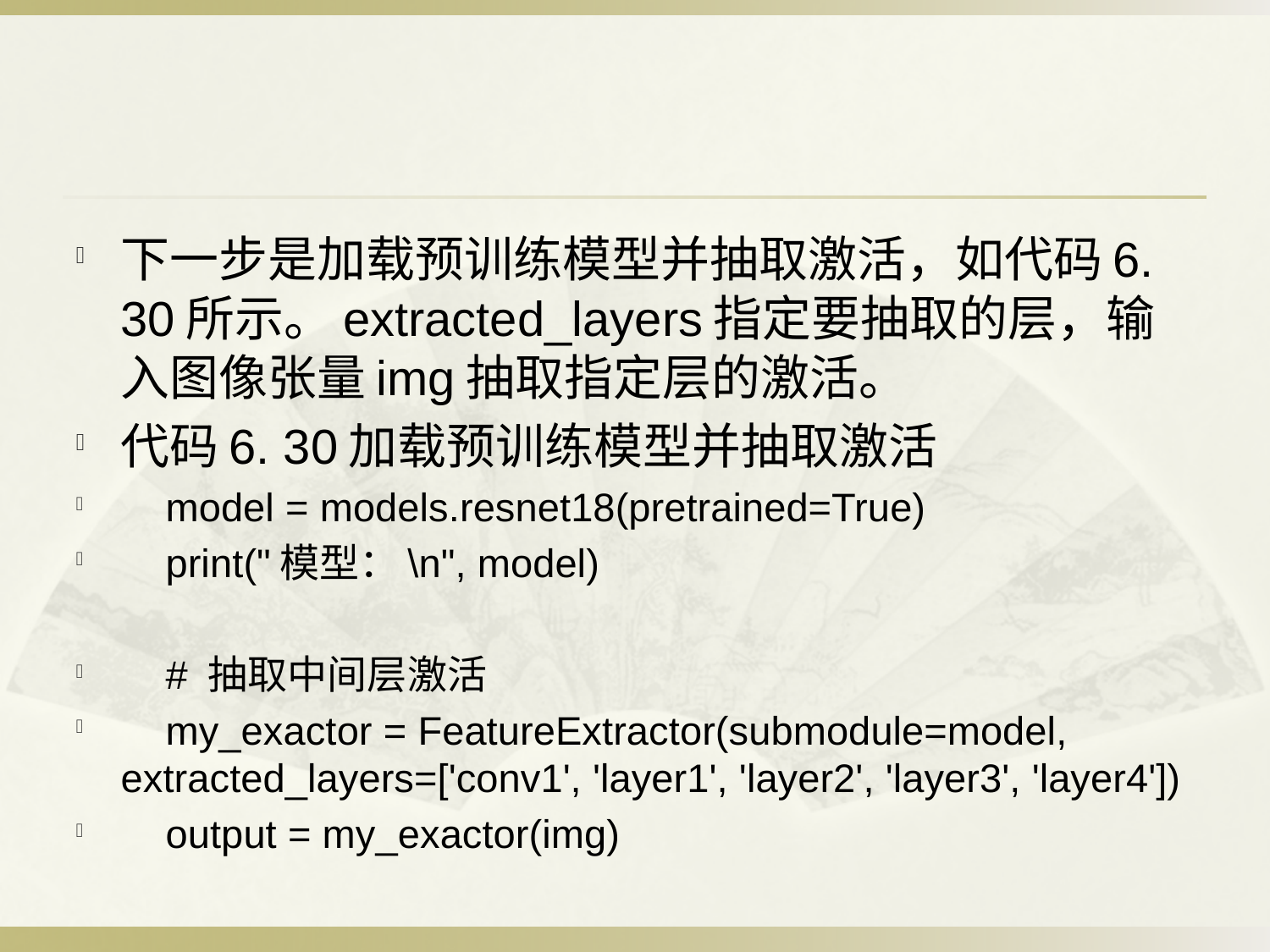

#
下一步是加载预训练模型并抽取激活，如代码6. 30所示。extracted_layers指定要抽取的层，输入图像张量img抽取指定层的激活。
代码6. 30加载预训练模型并抽取激活
    model = models.resnet18(pretrained=True)
    print("模型：\n", model)

    # 抽取中间层激活
    my_exactor = FeatureExtractor(submodule=model, extracted_layers=['conv1', 'layer1', 'layer2', 'layer3', 'layer4'])
    output = my_exactor(img)